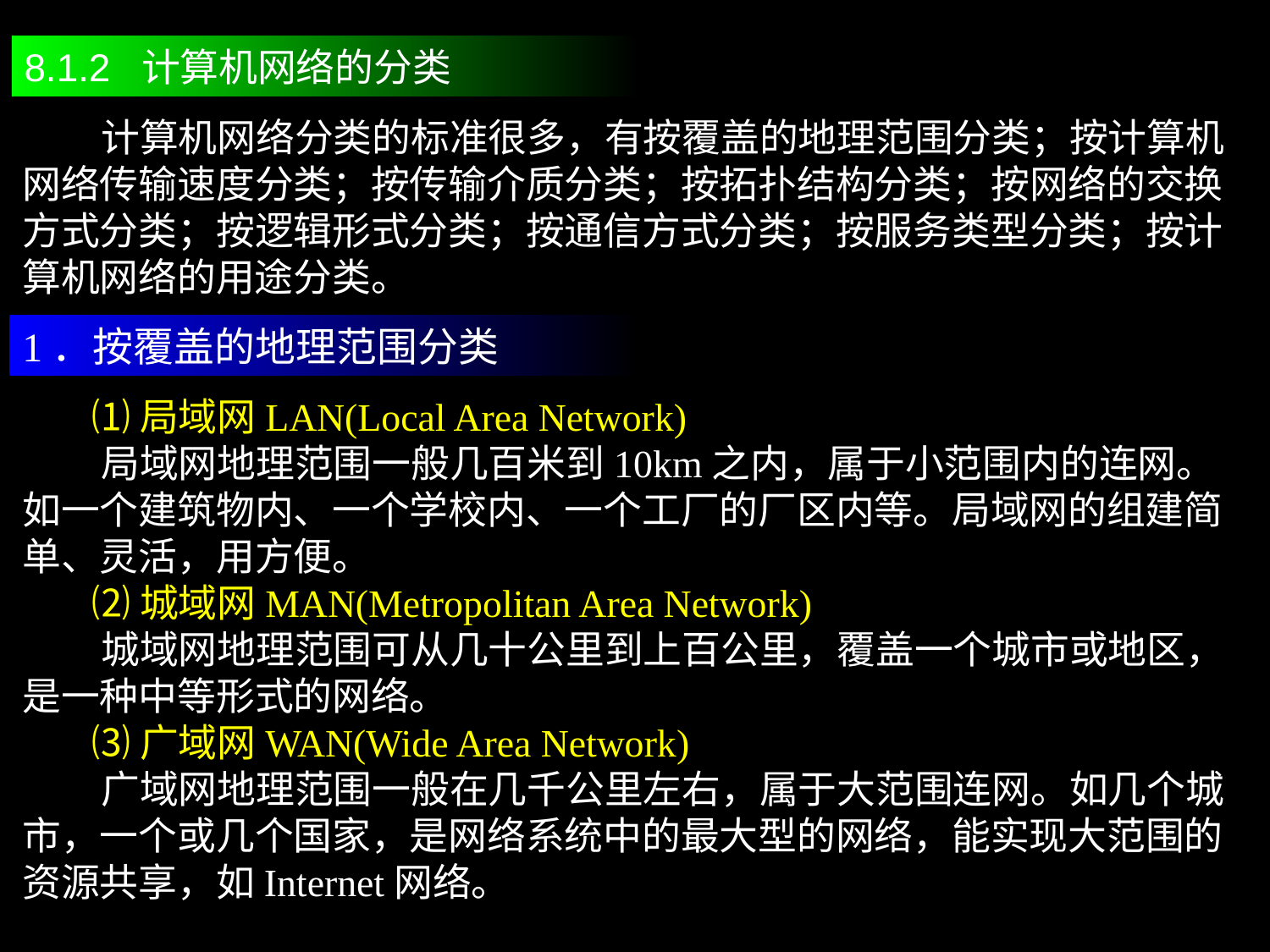

8.1.2  计算机网络的分类
        计算机网络分类的标准很多，有按覆盖的地理范围分类；按计算机网络传输速度分类；按传输介质分类；按拓扑结构分类；按网络的交换方式分类；按逻辑形式分类；按通信方式分类；按服务类型分类；按计算机网络的用途分类。
1．按覆盖的地理范围分类
        ⑴局域网LAN(Local Area Network)
        局域网地理范围一般几百米到10km之内，属于小范围内的连网。如一个建筑物内、一个学校内、一个工厂的厂区内等。局域网的组建简单、灵活，用方便。
        ⑵城域网MAN(Metropolitan Area Network)
        城域网地理范围可从几十公里到上百公里，覆盖一个城市或地区，是一种中等形式的网络。
        ⑶广域网WAN(Wide Area Network)
        广域网地理范围一般在几千公里左右，属于大范围连网。如几个城市，一个或几个国家，是网络系统中的最大型的网络，能实现大范围的资源共享，如Internet网络。